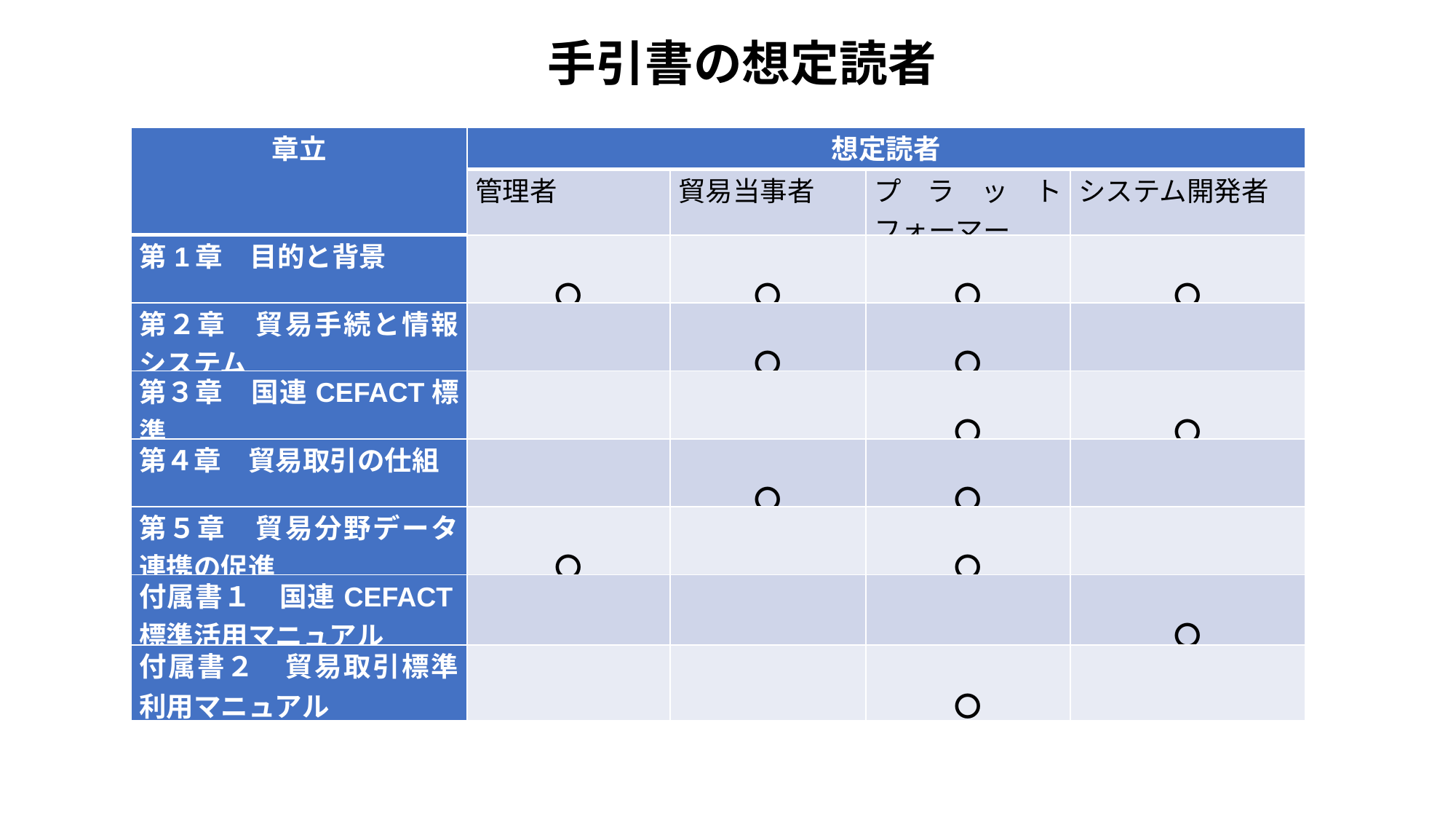

手引書の想定読者
| 章立 | 想定読者 |  |  |  |
| --- | --- | --- | --- | --- |
|  | 管理者 | 貿易当事者 | プラットフォーマー | システム開発者 |
| 第1章　目的と背景 | 〇 | 〇 | 〇 | 〇 |
| 第２章　貿易手続と情報システム |  | 〇 | 〇 |  |
| 第３章　国連CEFACT標準 |  |  | 〇 | 〇 |
| 第４章　貿易取引の仕組 |  | 〇 | 〇 |  |
| 第５章　貿易分野データ連携の促進 | 〇 |  | 〇 |  |
| 付属書１　国連CEFACT標準活用マニュアル |  |  |  | 〇 |
| 付属書２　貿易取引標準利用マニュアル |  |  | 〇 |  |